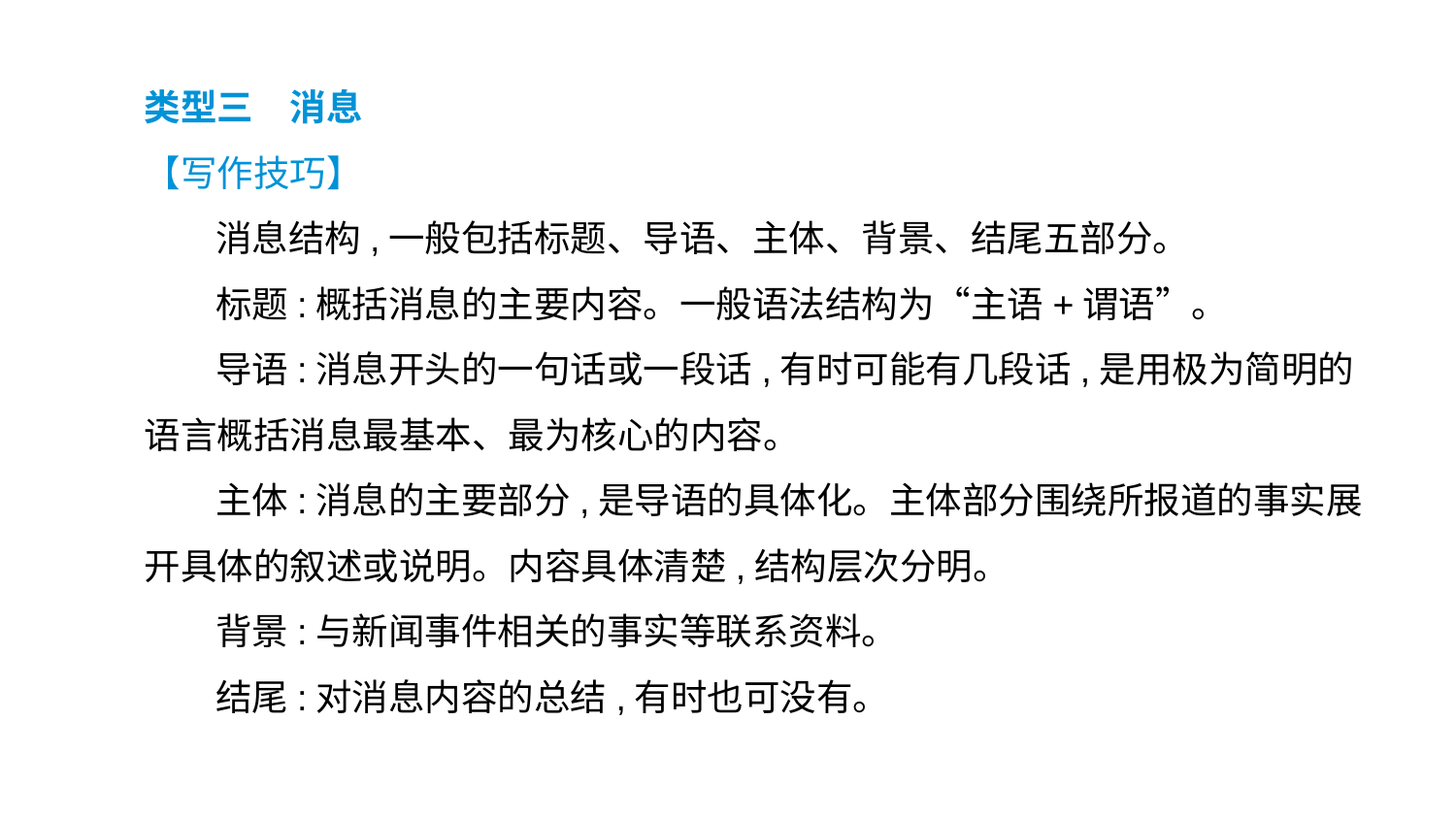

类型三　消息
【写作技巧】
消息结构,一般包括标题、导语、主体、背景、结尾五部分。
标题:概括消息的主要内容。一般语法结构为“主语+谓语”。
导语:消息开头的一句话或一段话,有时可能有几段话,是用极为简明的语言概括消息最基本、最为核心的内容。
主体:消息的主要部分,是导语的具体化。主体部分围绕所报道的事实展开具体的叙述或说明。内容具体清楚,结构层次分明。
背景:与新闻事件相关的事实等联系资料。
结尾:对消息内容的总结,有时也可没有。